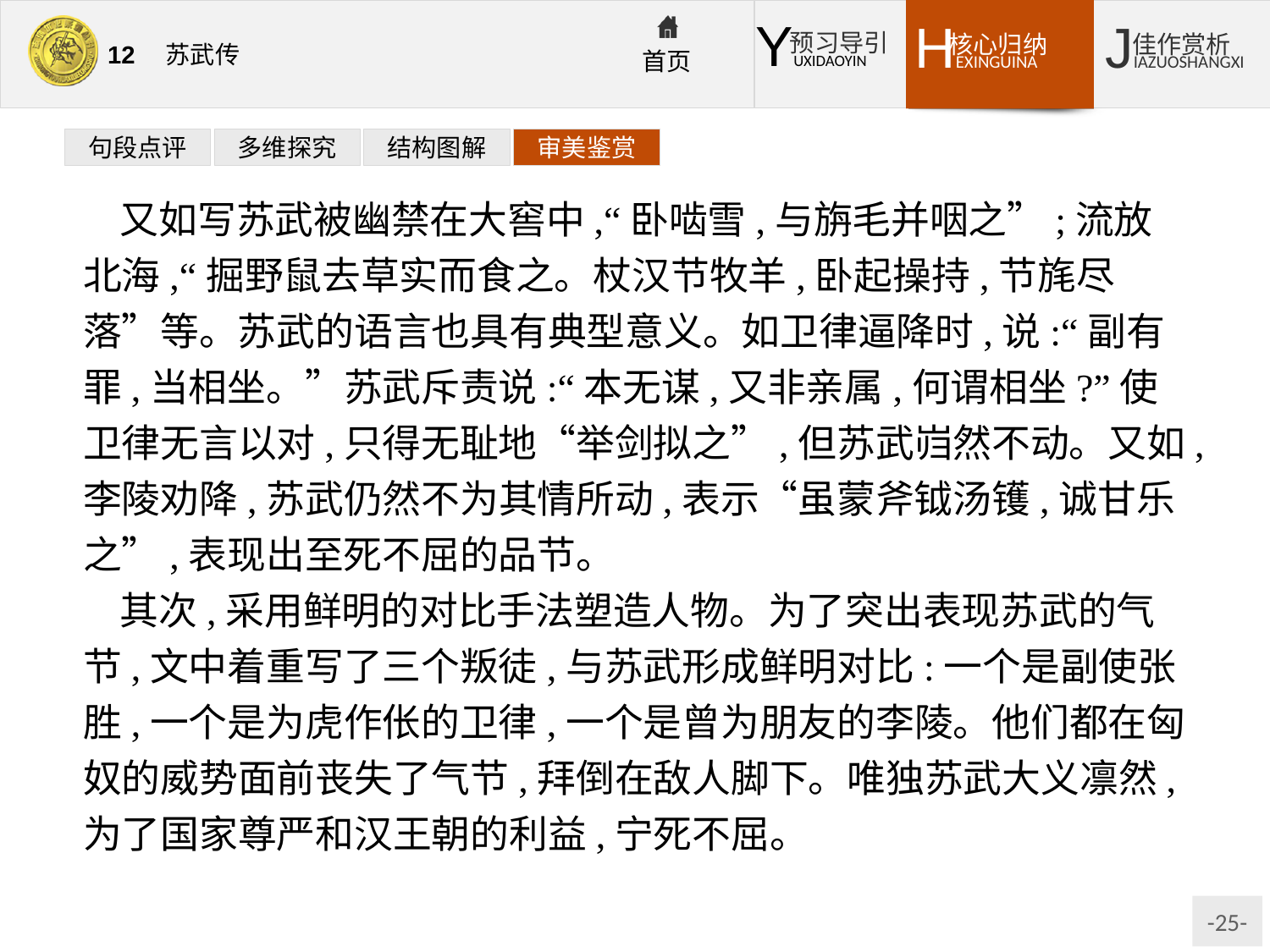

句段点评
多维探究
结构图解
审美鉴赏
又如写苏武被幽禁在大窖中,“卧啮雪,与旃毛并咽之”;流放北海,“掘野鼠去草实而食之。杖汉节牧羊,卧起操持,节旄尽落”等。苏武的语言也具有典型意义。如卫律逼降时,说:“副有罪,当相坐。”苏武斥责说:“本无谋,又非亲属,何谓相坐?”使卫律无言以对,只得无耻地“举剑拟之”,但苏武岿然不动。又如,李陵劝降,苏武仍然不为其情所动,表示“虽蒙斧钺汤镬,诚甘乐之”,表现出至死不屈的品节。
其次,采用鲜明的对比手法塑造人物。为了突出表现苏武的气节,文中着重写了三个叛徒,与苏武形成鲜明对比:一个是副使张胜,一个是为虎作伥的卫律,一个是曾为朋友的李陵。他们都在匈奴的威势面前丧失了气节,拜倒在敌人脚下。唯独苏武大义凛然,为了国家尊严和汉王朝的利益,宁死不屈。